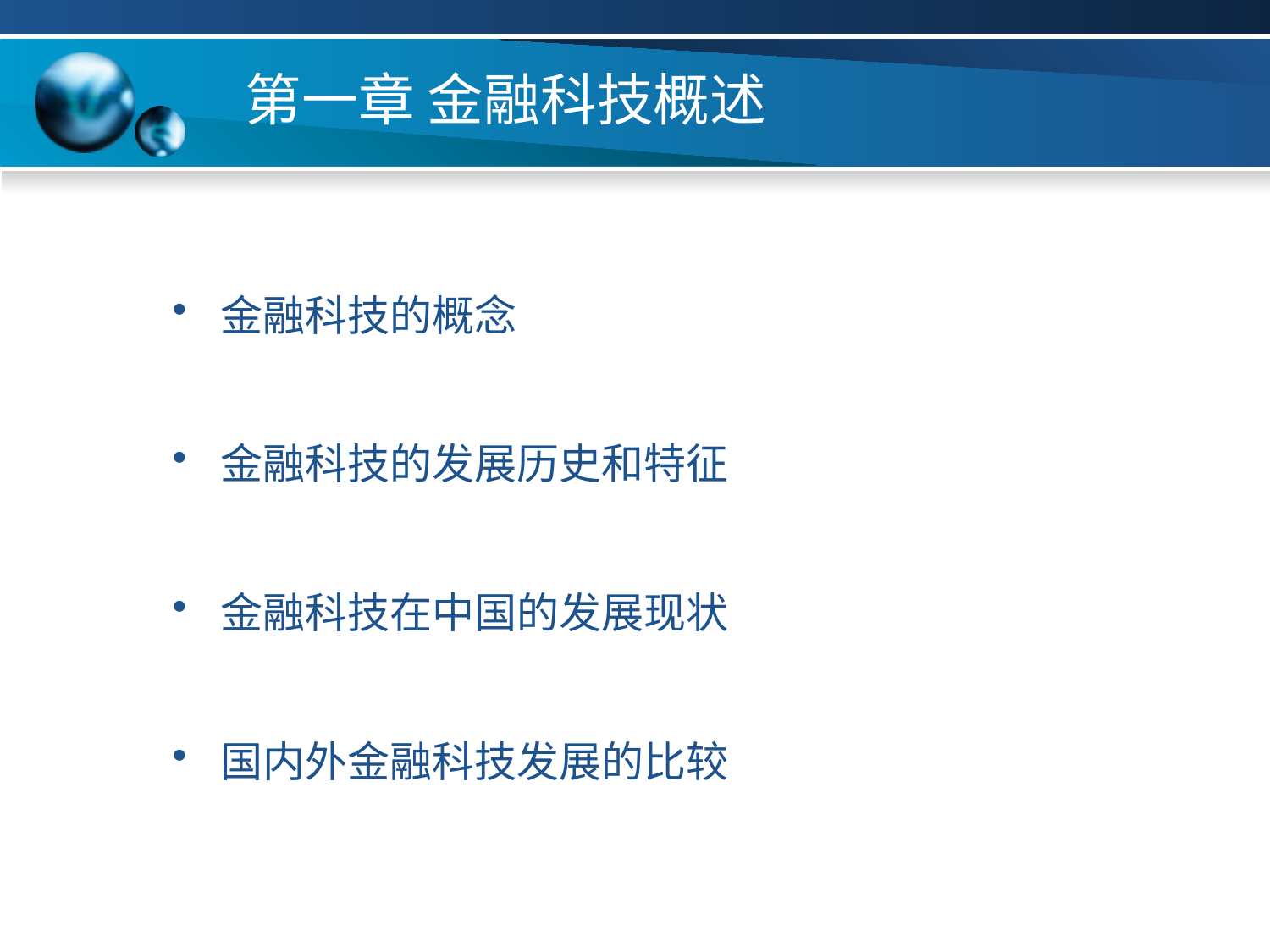

# 第一章 金融科技概述
金融科技的概念
金融科技的发展历史和特征
金融科技在中国的发展现状
国内外金融科技发展的比较